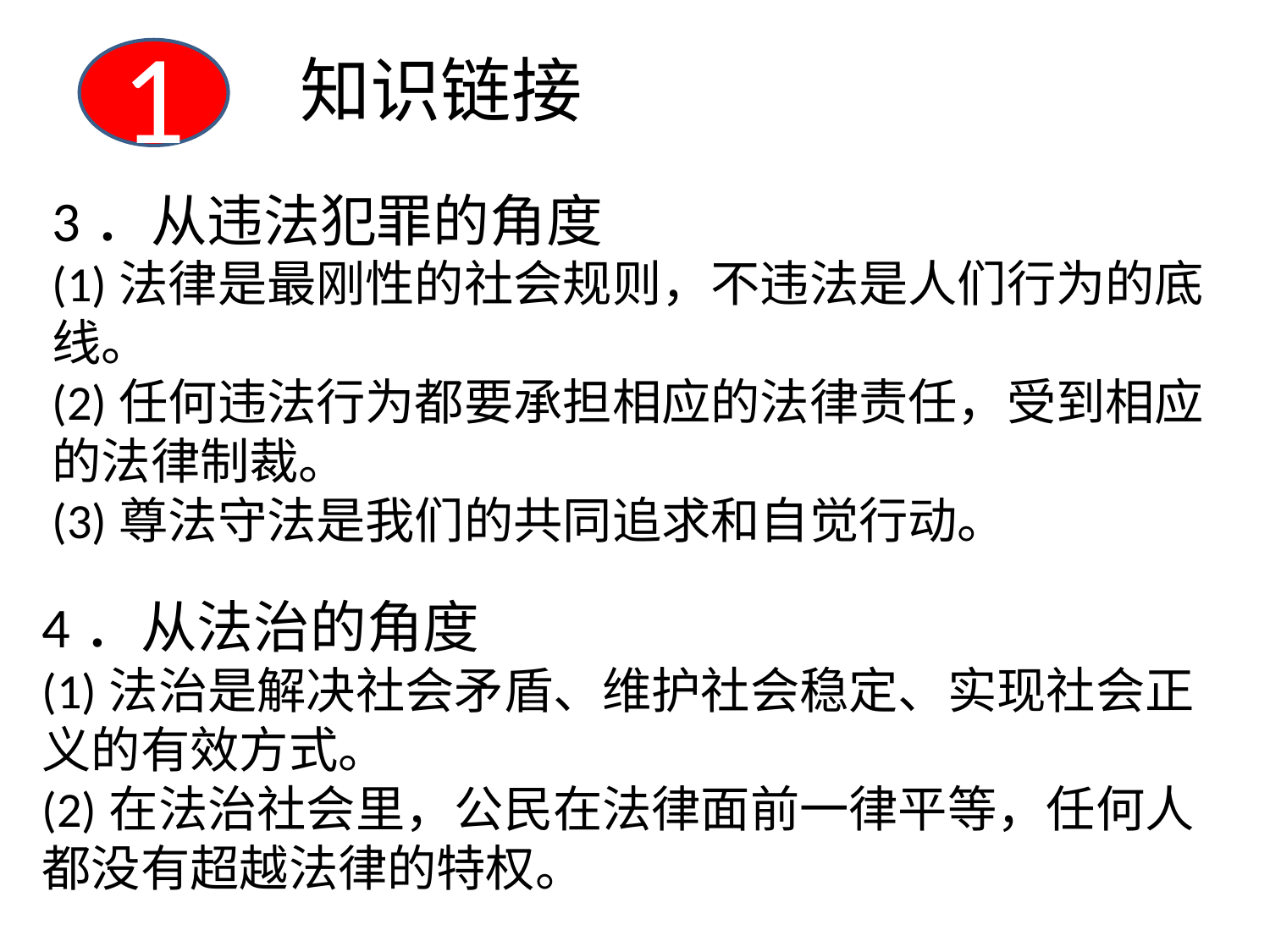

1
知识链接
3．从违法犯罪的角度
(1)法律是最刚性的社会规则，不违法是人们行为的底线。
(2)任何违法行为都要承担相应的法律责任，受到相应的法律制裁。
(3)尊法守法是我们的共同追求和自觉行动。

4．从法治的角度
(1)法治是解决社会矛盾、维护社会稳定、实现社会正义的有效方式。
(2)在法治社会里，公民在法律面前一律平等，任何人都没有超越法律的特权。